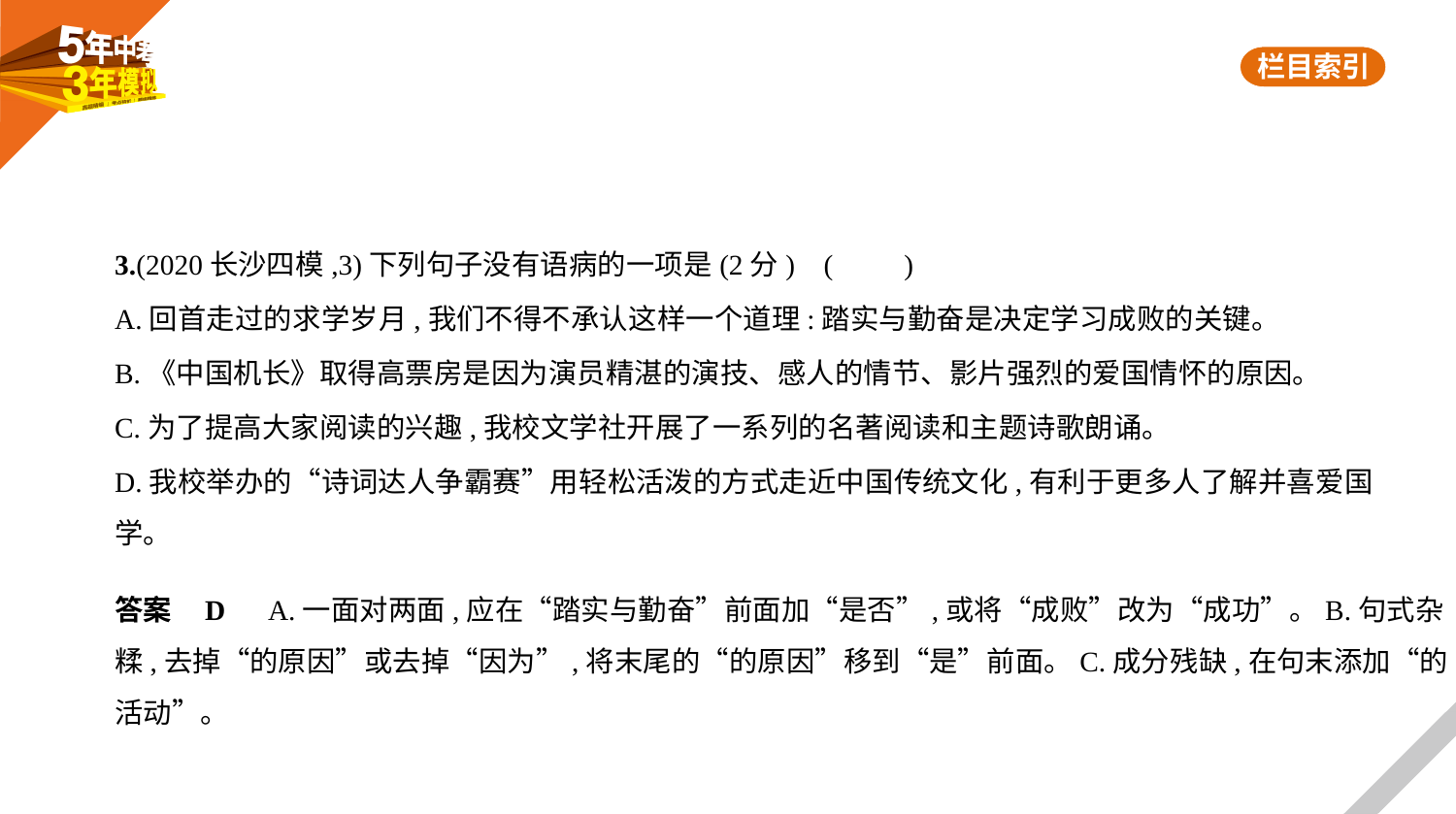

3.(2020长沙四模,3)下列句子没有语病的一项是(2分) (　　)
A.回首走过的求学岁月,我们不得不承认这样一个道理:踏实与勤奋是决定学习成败的关键。
B.《中国机长》取得高票房是因为演员精湛的演技、感人的情节、影片强烈的爱国情怀的原因。
C.为了提高大家阅读的兴趣,我校文学社开展了一系列的名著阅读和主题诗歌朗诵。
D.我校举办的“诗词达人争霸赛”用轻松活泼的方式走近中国传统文化,有利于更多人了解并喜爱国
学。
答案    D　A.一面对两面,应在“踏实与勤奋”前面加“是否”,或将“成败”改为“成功”。B.句式杂
糅,去掉“的原因”或去掉“因为”,将末尾的“的原因”移到“是”前面。C.成分残缺,在句末添加“的
活动”。